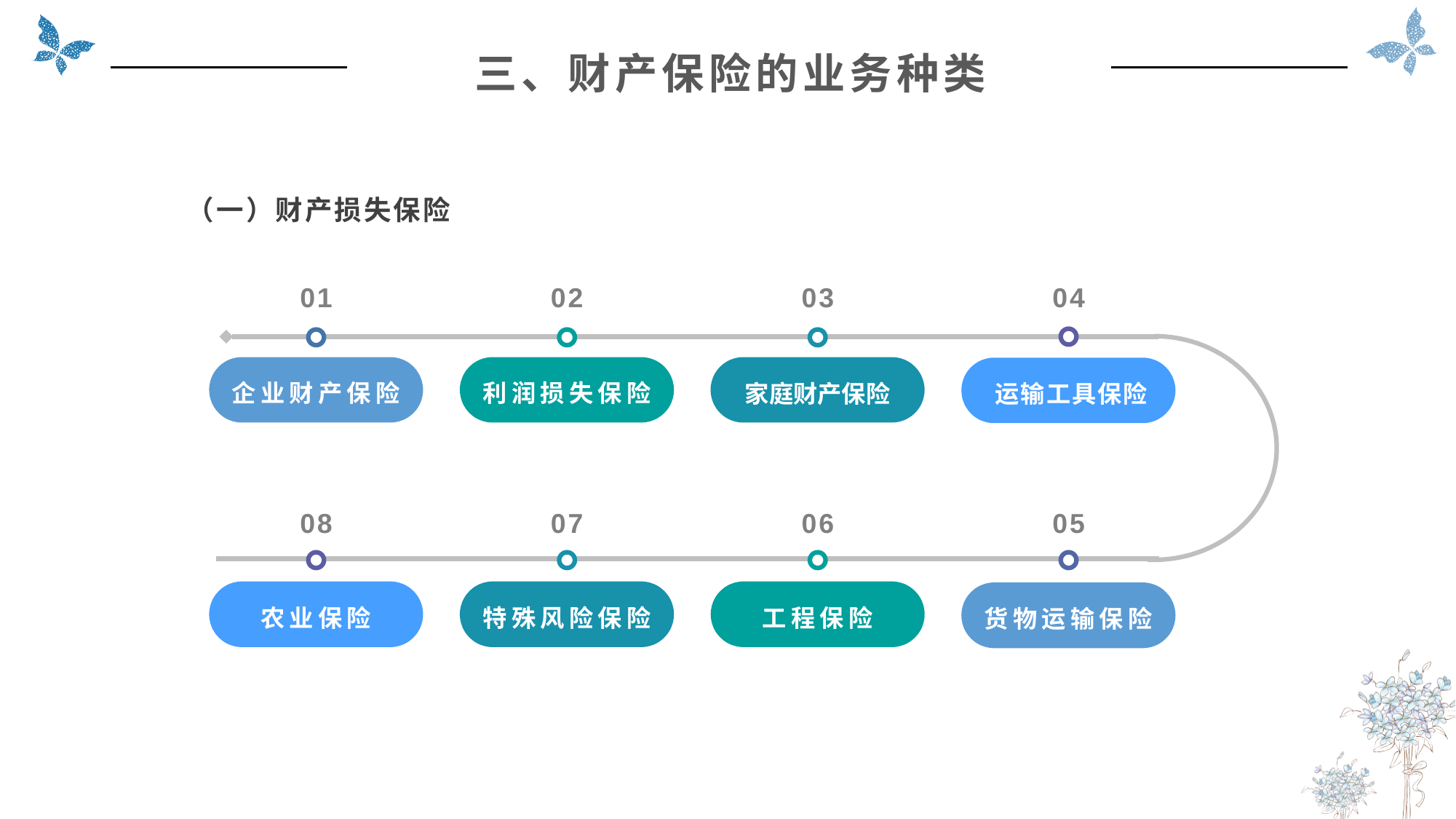

三、财产保险的业务种类
（一）财产损失保险
04
01
02
03

企业财产保险

利润损失保险

家庭财产保险

运输工具保险
08
07
06
05

农业保险

特殊风险保险

工程保险

货物运输保险